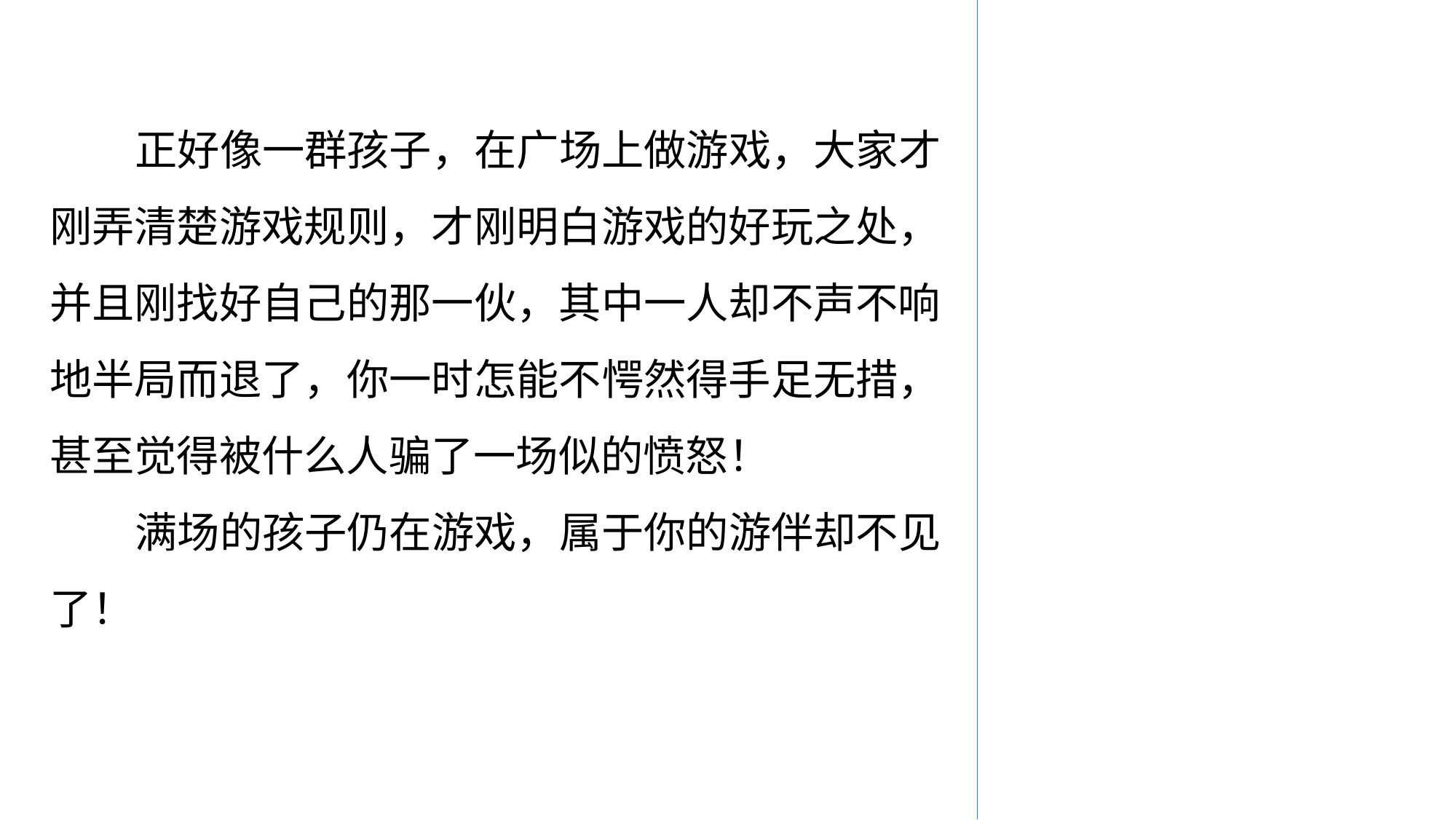

正好像一群孩子，在广场上做游戏，大家才刚弄清楚游戏规则，才刚明白游戏的好玩之处，并且刚找好自己的那一伙，其中一人却不声不响地半局而退了，你一时怎能不愕然得手足无措，甚至觉得被什么人骗了一场似的愤怒！
满场的孩子仍在游戏，属于你的游伴却不见了！